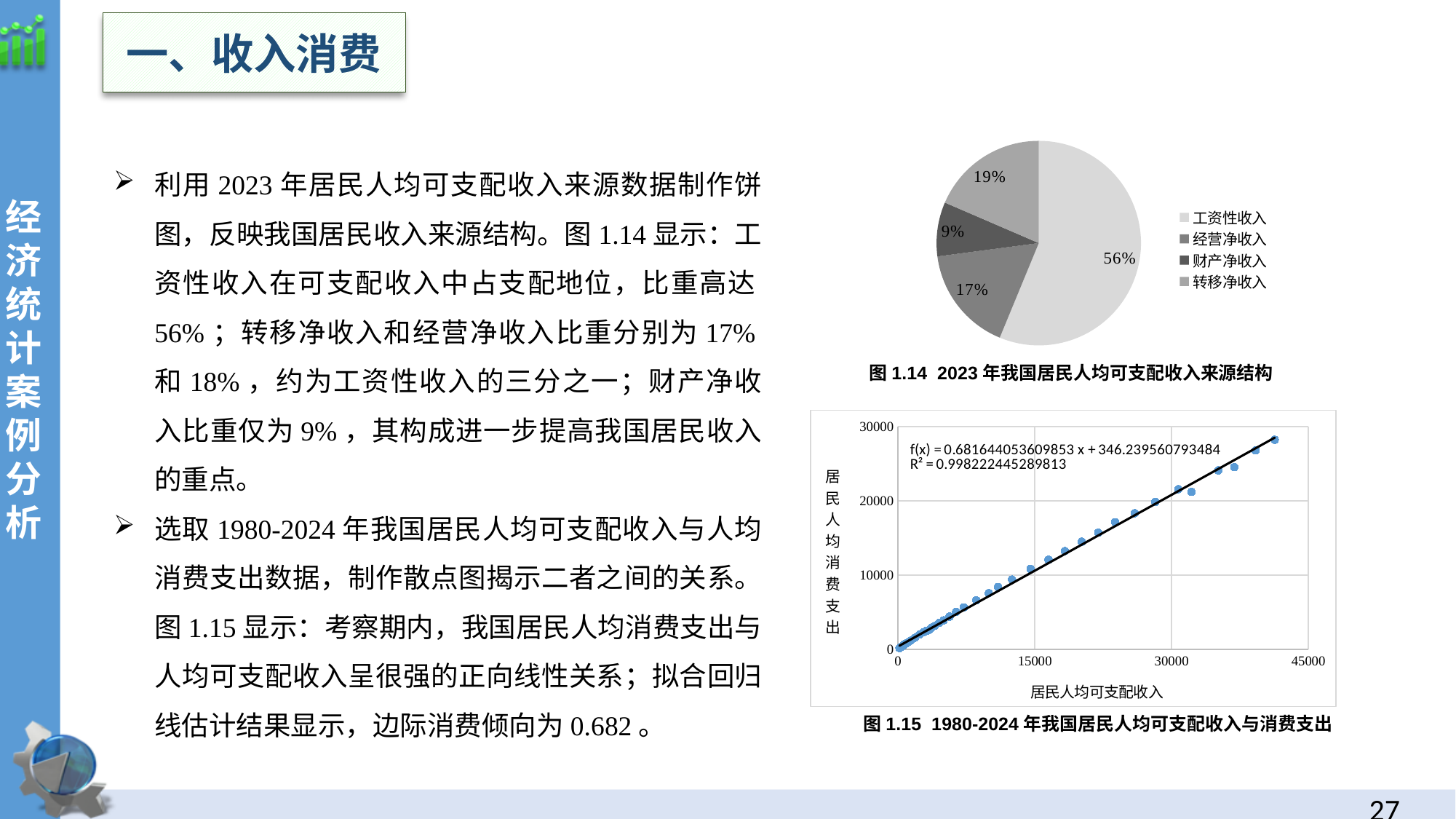

一、收入消费

经
济统计案例分析

### Chart

| Category |  |
|---|---|
| 工资性收入 | 22053.0 |
| 经营净收入 | 6542.0 |
| 财产净收入 | 3362.0 |
| 转移净收入 | 7261.0 |
利用2023年居民人均可支配收入来源数据制作饼图，反映我国居民收入来源结构。图1.14显示：工资性收入在可支配收入中占支配地位，比重高达56%；转移净收入和经营净收入比重分别为17%和18%，约为工资性收入的三分之一；财产净收入比重仅为9%，其构成进一步提高我国居民收入的重点。
选取1980-2024年我国居民人均可支配收入与人均消费支出数据，制作散点图揭示二者之间的关系。图1.15显示：考察期内，我国居民人均消费支出与人均可支配收入呈很强的正向线性关系；拟合回归线估计结果显示，边际消费倾向为0.682。
图1.14  2023年我国居民人均可支配收入来源结构

### Chart

| Category | 居民人均消费支出 |
|---|---|
图1.15  1980-2024年我国居民人均可支配收入与消费支出
27